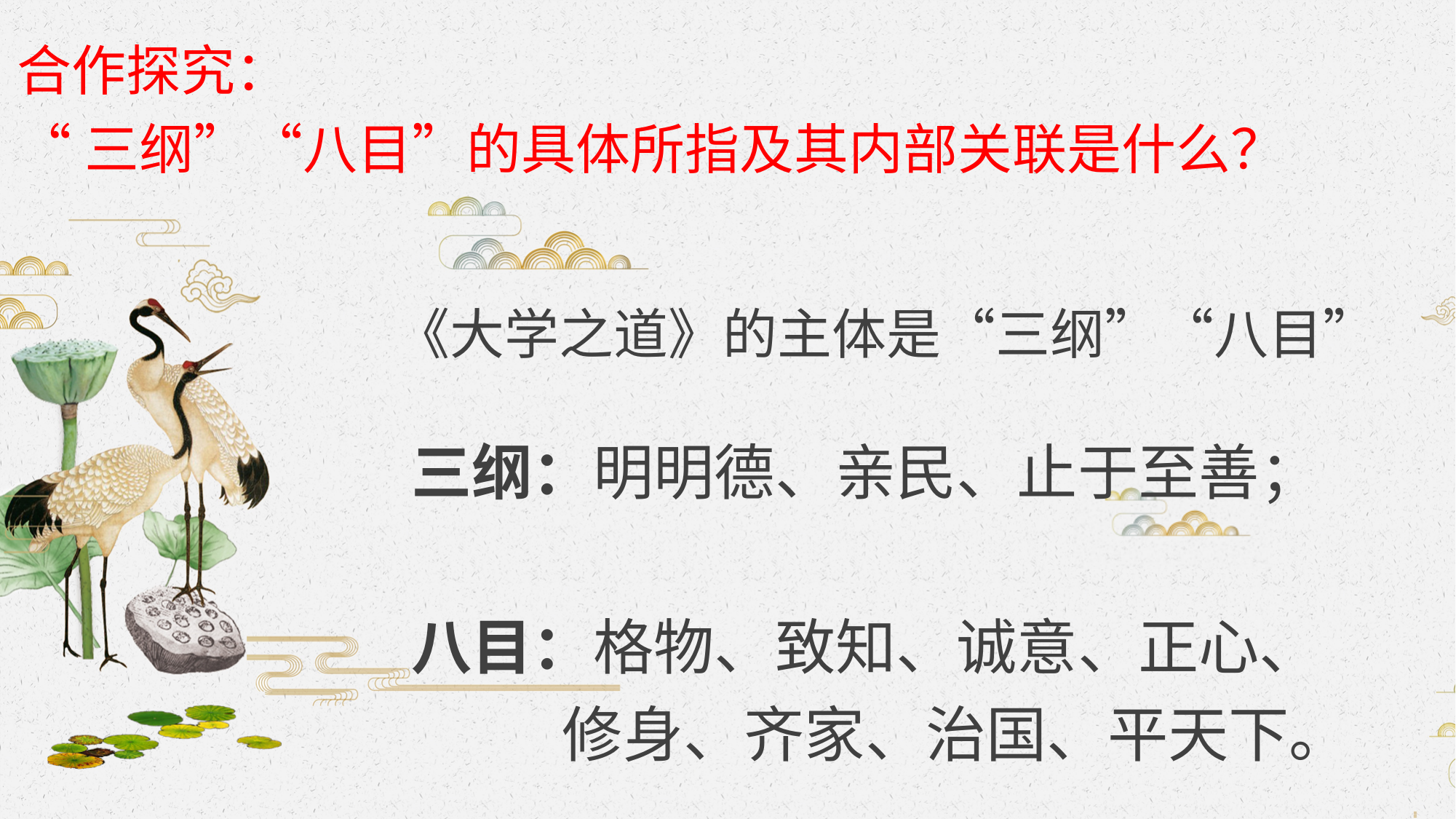

合作探究：
“三纲”“八目”的具体所指及其内部关联是什么？
《大学之道》的主体是“三纲”“八目”
三纲：明明德、亲民、止于至善；

八目：格物、致知、诚意、正心、
          修身、齐家、治国、平天下。